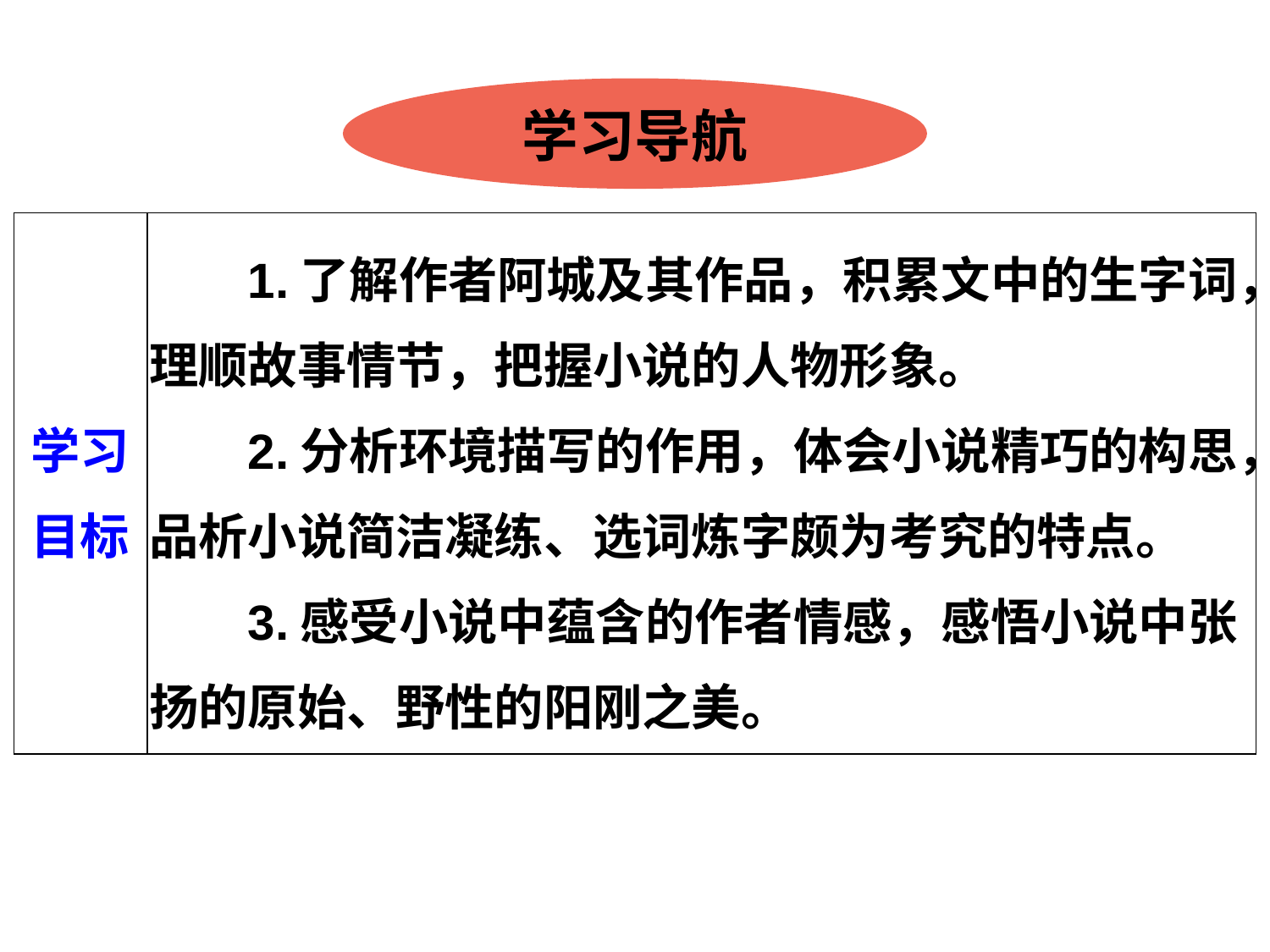

学习导航
| 学习目标 | 1.了解作者阿城及其作品，积累文中的生字词，理顺故事情节，把握小说的人物形象。 2.分析环境描写的作用，体会小说精巧的构思，品析小说简洁凝练、选词炼字颇为考究的特点。 3.感受小说中蕴含的作者情感，感悟小说中张扬的原始、野性的阳刚之美。 |
| --- | --- |